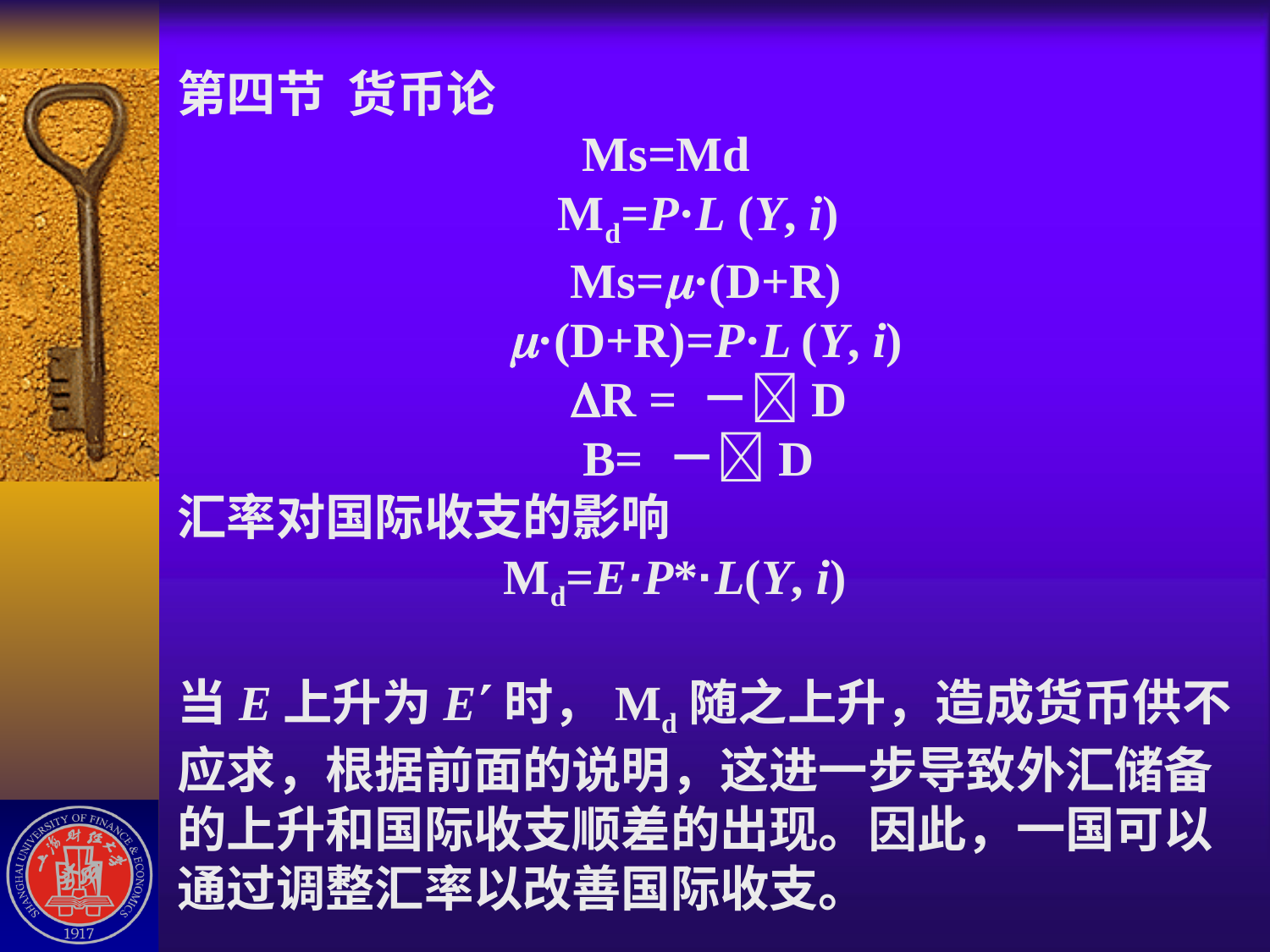

# 第四节  货币论 Ms=Md Md=P·L (Y, i) Ms=μ·(D+R) μ·(D+R)=P·L (Y, i) ΔR = －ΔD B= －ΔD 汇率对国际收支的影响 Md=E·P*·L(Y, i) 当E上升为E′时，Md随之上升，造成货币供不应求，根据前面的说明，这进一步导致外汇储备的上升和国际收支顺差的出现。因此，一国可以通过调整汇率以改善国际收支。